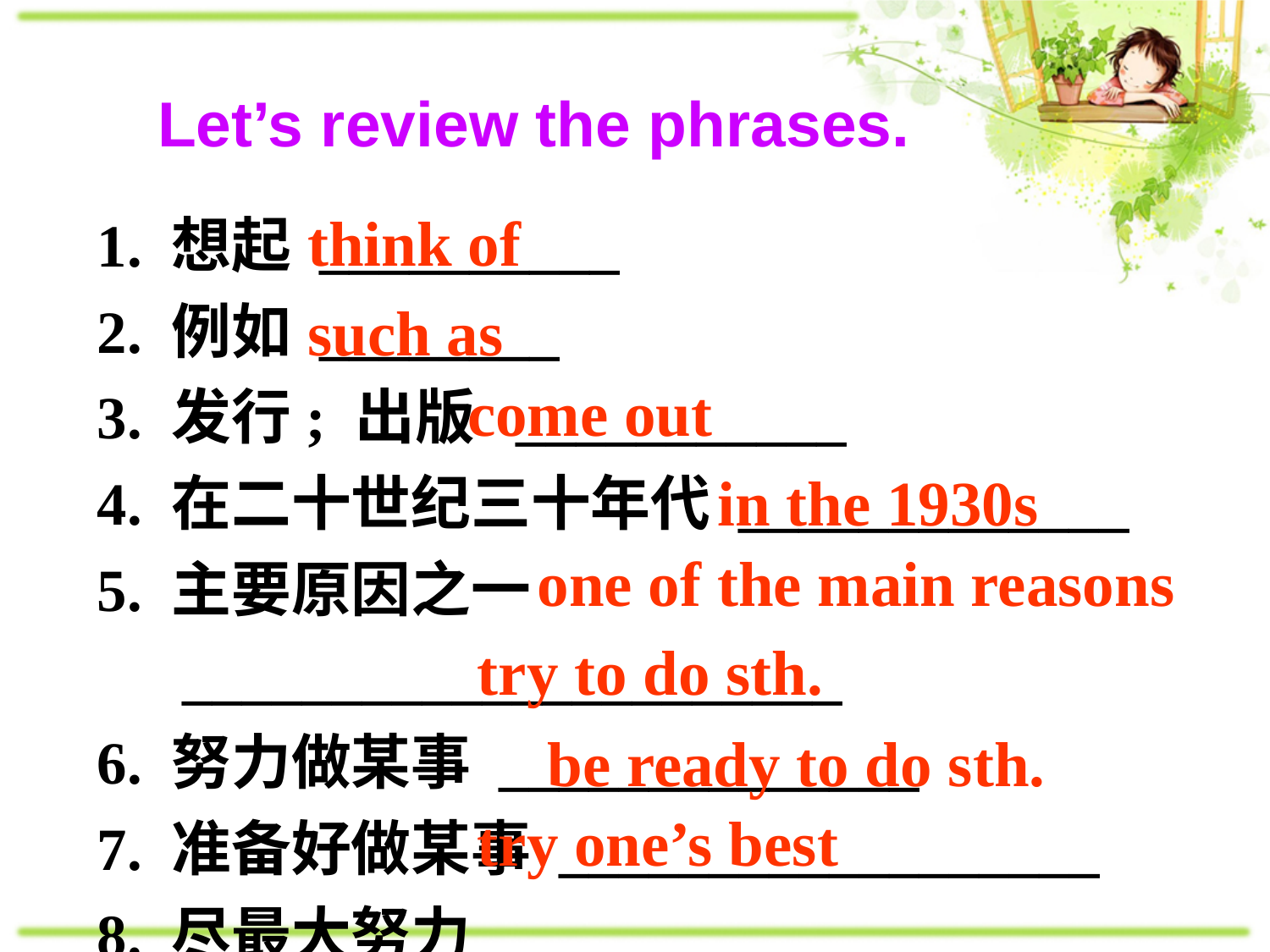

Let’s review the phrases.
1. 想起 __________
2. 例如 ________
3. 发行; 出版  ___________
4. 在二十世纪三十年代 _____________
5. 主要原因之一 ______________________
6. 努力做某事 ______________
7. 准备好做某事 __________________
8. 尽最大努力 _____________
think of
such as
come out
in the 1930s
one of the main reasons
try to do sth.
be ready to do sth.
try one’s best